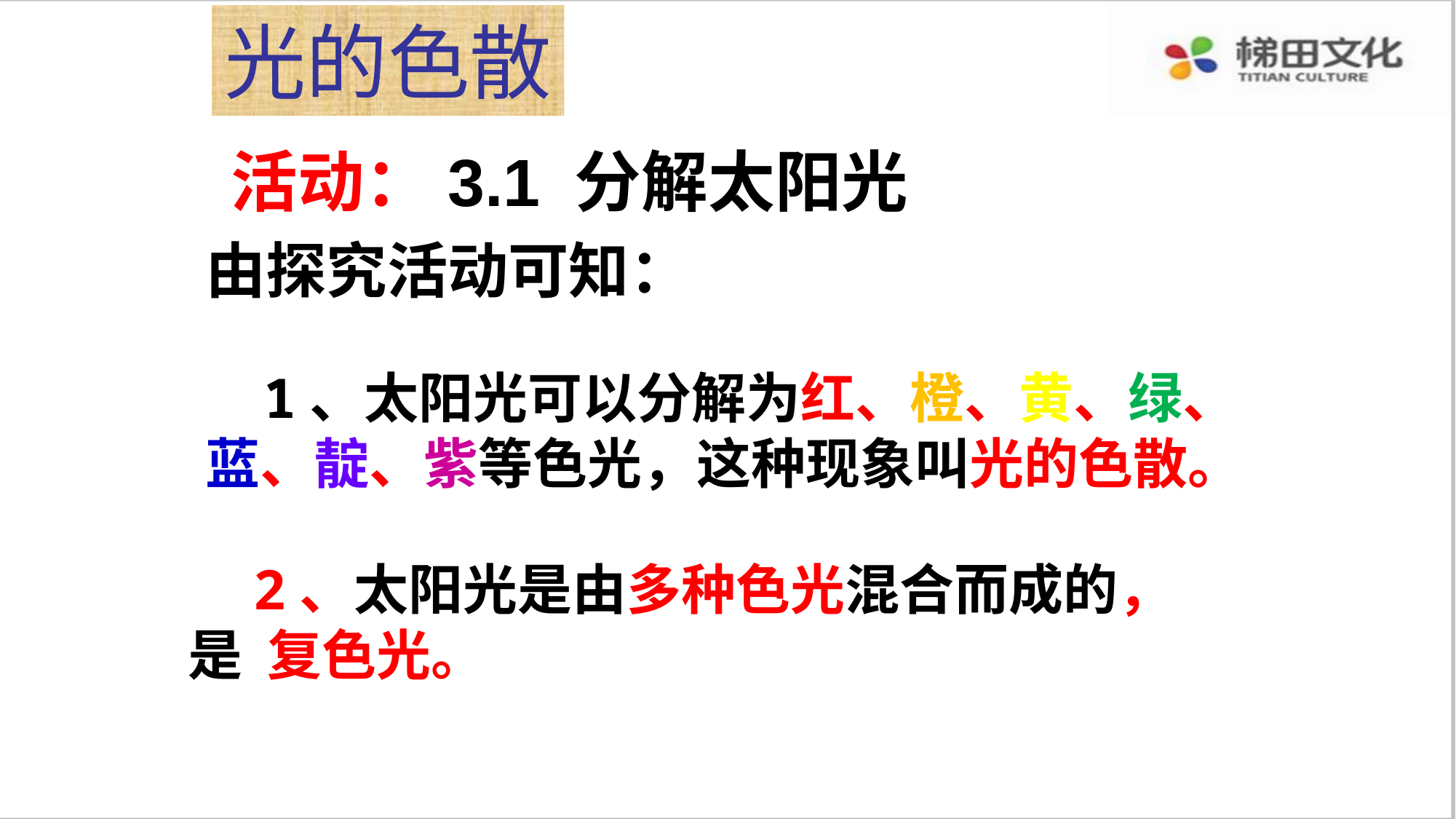

# 光的色散
活动：3.1 分解太阳光
由探究活动可知：

  1、太阳光可以分解为红、橙、黄、绿、蓝、靛、紫等色光，这种现象叫光的色散。

  2、太阳光是由多种色光混合而成的，是  复色光。